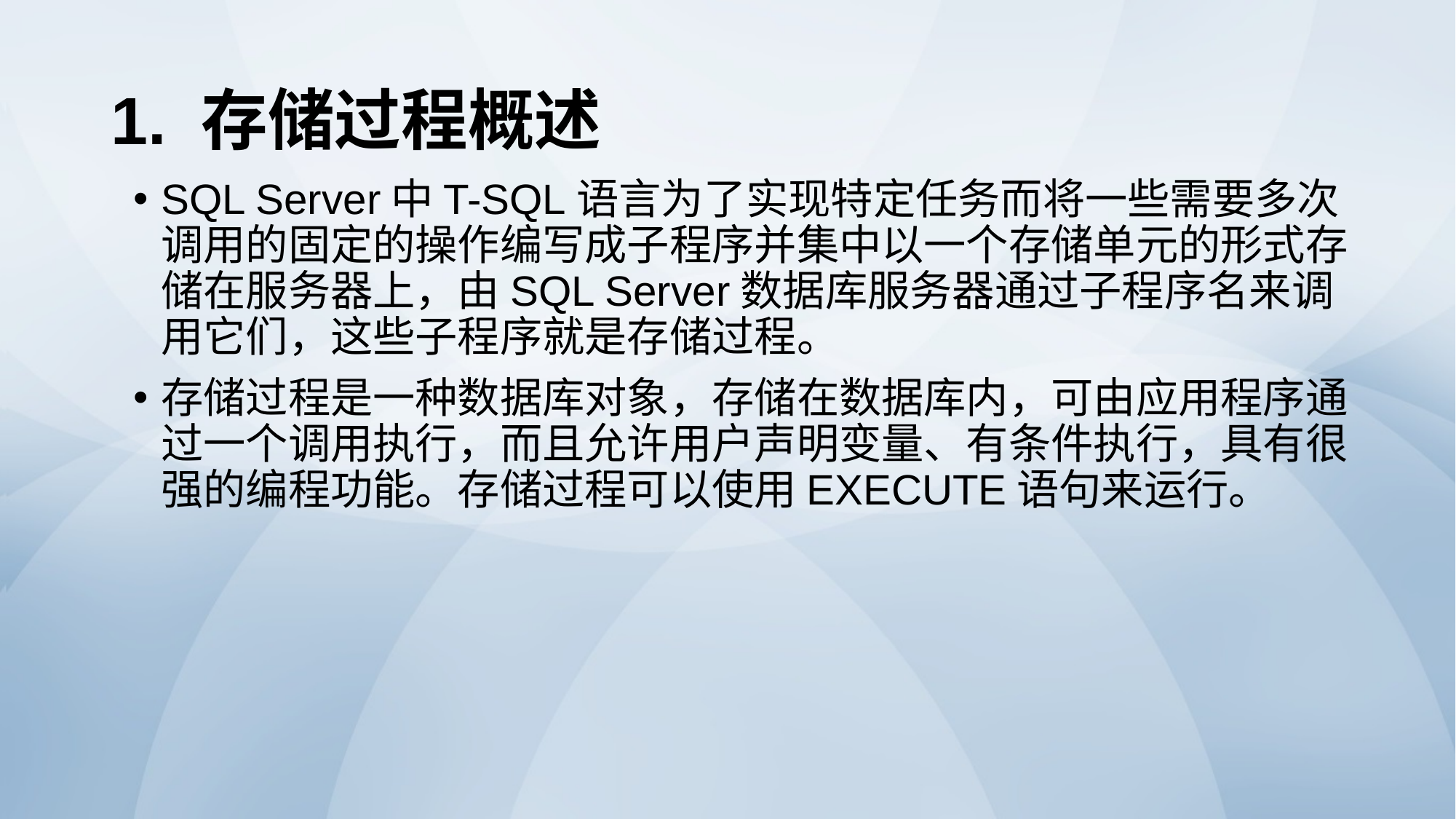

# 1. 存储过程概述
SQL Server中T-SQL语言为了实现特定任务而将一些需要多次调用的固定的操作编写成子程序并集中以一个存储单元的形式存储在服务器上，由SQL Server数据库服务器通过子程序名来调用它们，这些子程序就是存储过程。
存储过程是一种数据库对象，存储在数据库内，可由应用程序通过一个调用执行，而且允许用户声明变量、有条件执行，具有很强的编程功能。存储过程可以使用EXECUTE语句来运行。